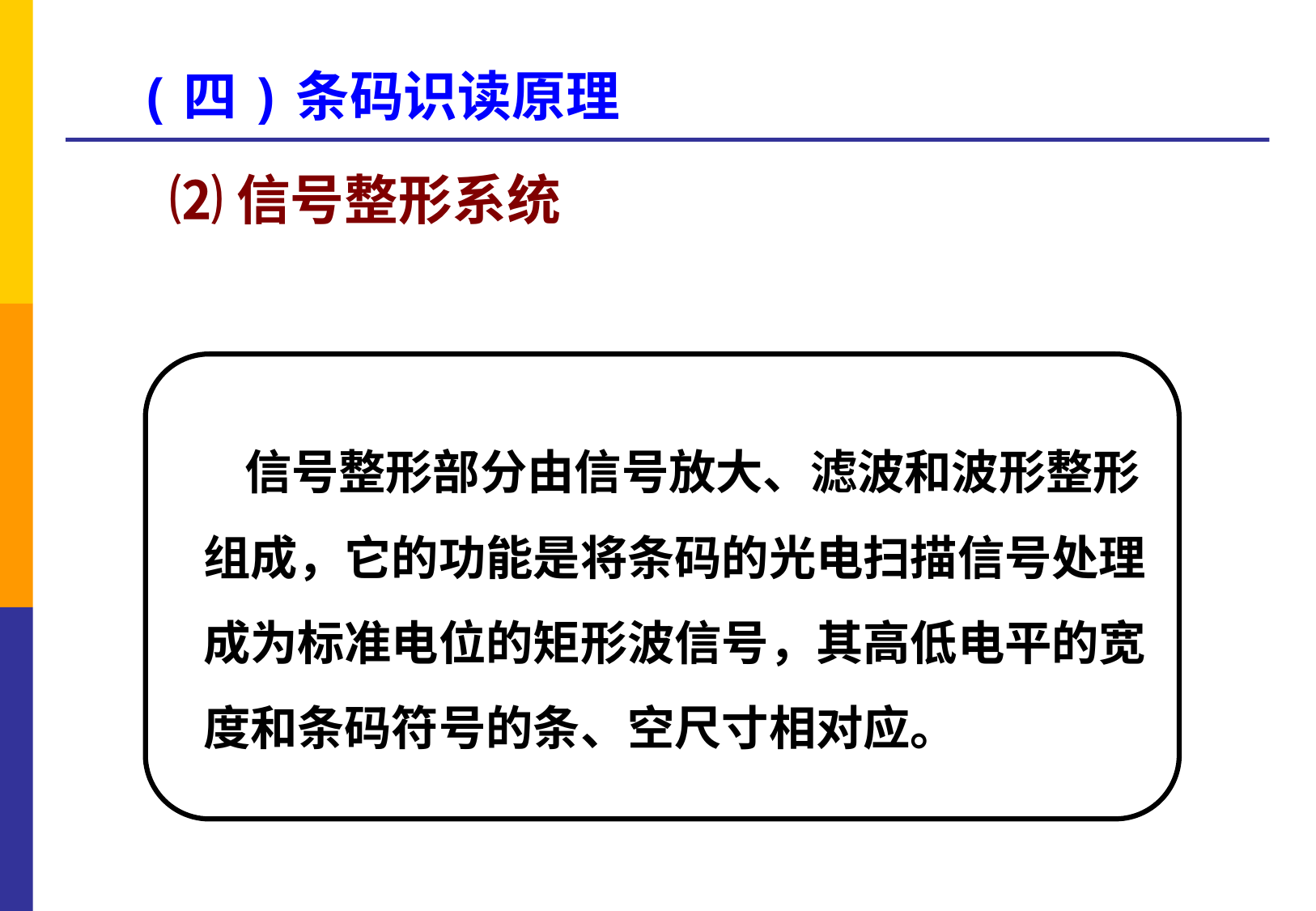

(四)条码识读原理
 ⑵信号整形系统

      信号整形部分由信号放大、滤波和波形整形组成，它的功能是将条码的光电扫描信号处理成为标准电位的矩形波信号，其高低电平的宽度和条码符号的条、空尺寸相对应。